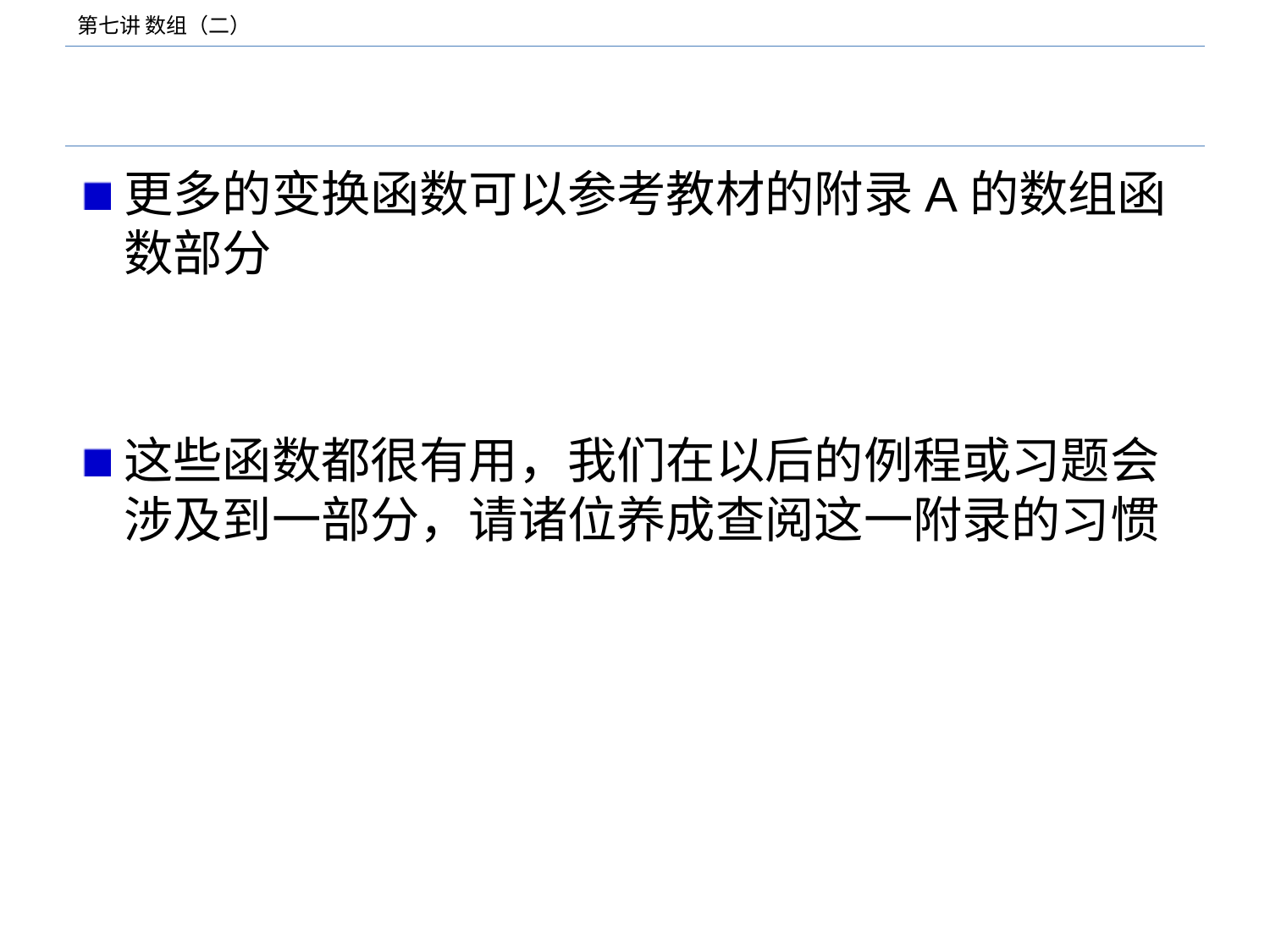

#
更多的变换函数可以参考教材的附录A的数组函数部分

这些函数都很有用，我们在以后的例程或习题会涉及到一部分，请诸位养成查阅这一附录的习惯